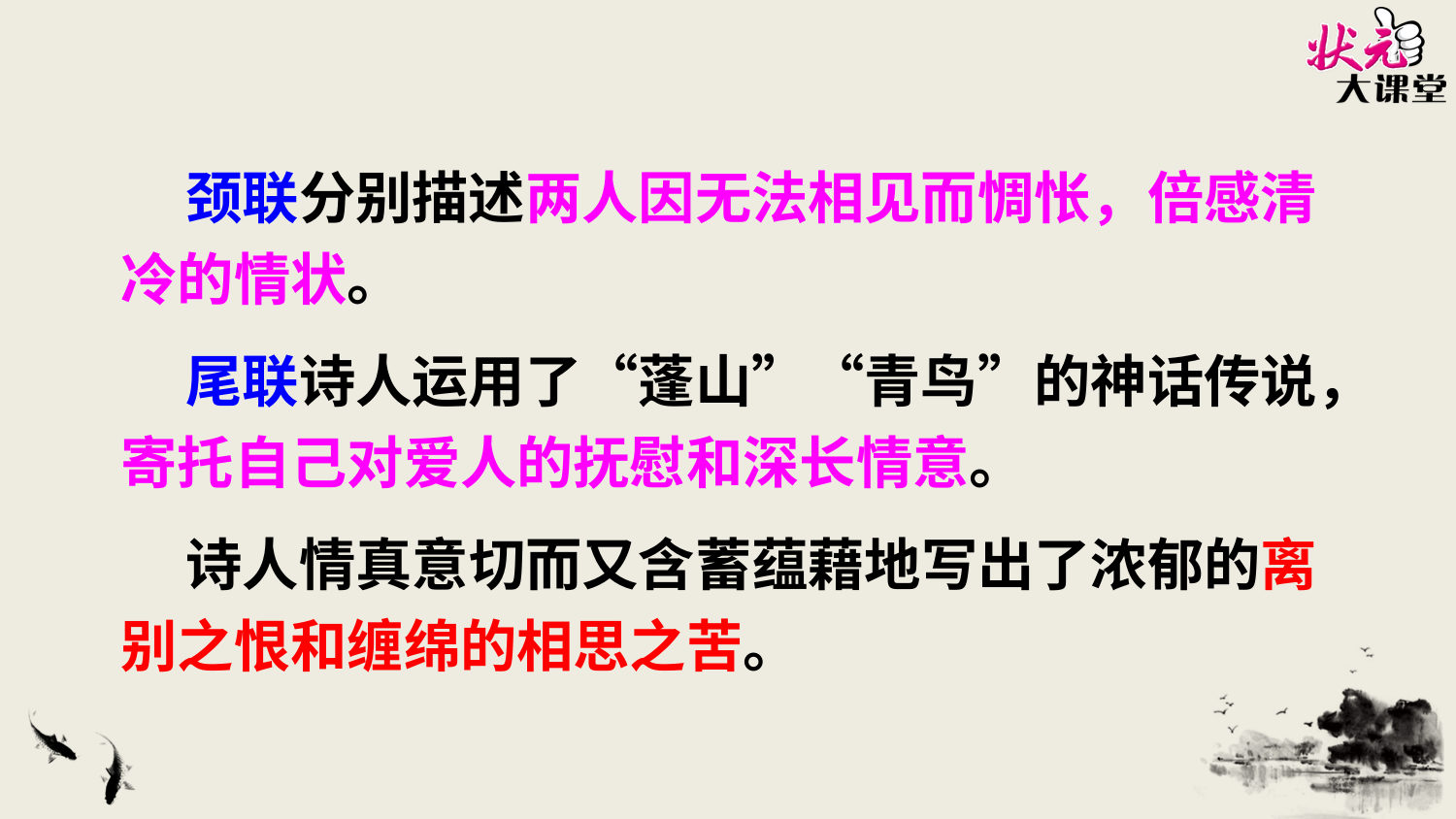

颈联分别描述两人因无法相见而惆怅，倍感清冷的情状。
    尾联诗人运用了“蓬山”“青鸟”的神话传说，寄托自己对爱人的抚慰和深长情意。
    诗人情真意切而又含蓄蕴藉地写出了浓郁的离别之恨和缠绵的相思之苦。